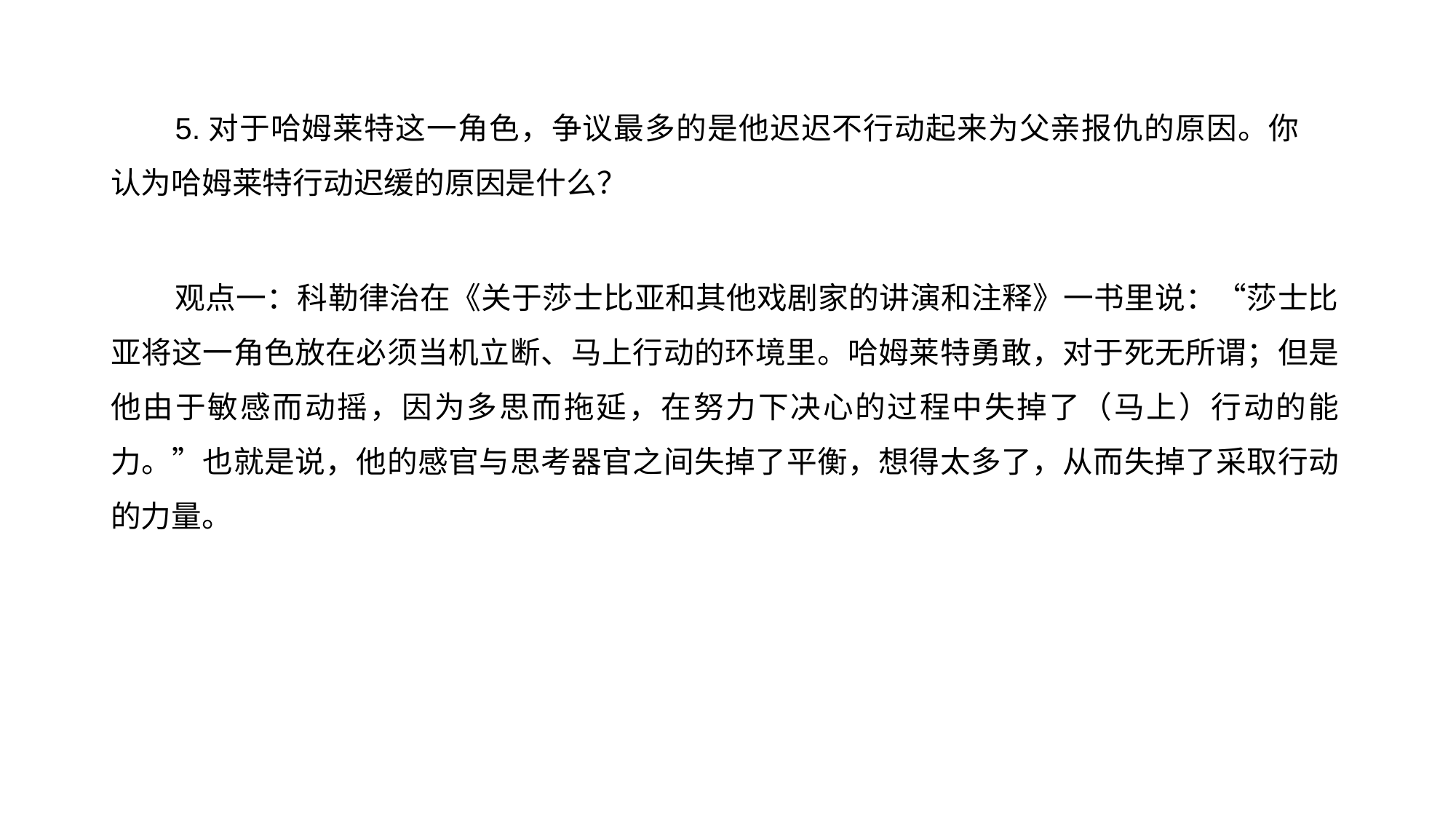

5.对于哈姆莱特这一角色，争议最多的是他迟迟不行动起来为父亲报仇的原因。你认为哈姆莱特行动迟缓的原因是什么？
观点一：科勒律治在《关于莎士比亚和其他戏剧家的讲演和注释》一书里说：“莎士比亚将这一角色放在必须当机立断、马上行动的环境里。哈姆莱特勇敢，对于死无所谓；但是他由于敏感而动摇，因为多思而拖延，在努力下决心的过程中失掉了（马上）行动的能力。”也就是说，他的感官与思考器官之间失掉了平衡，想得太多了，从而失掉了采取行动的力量。